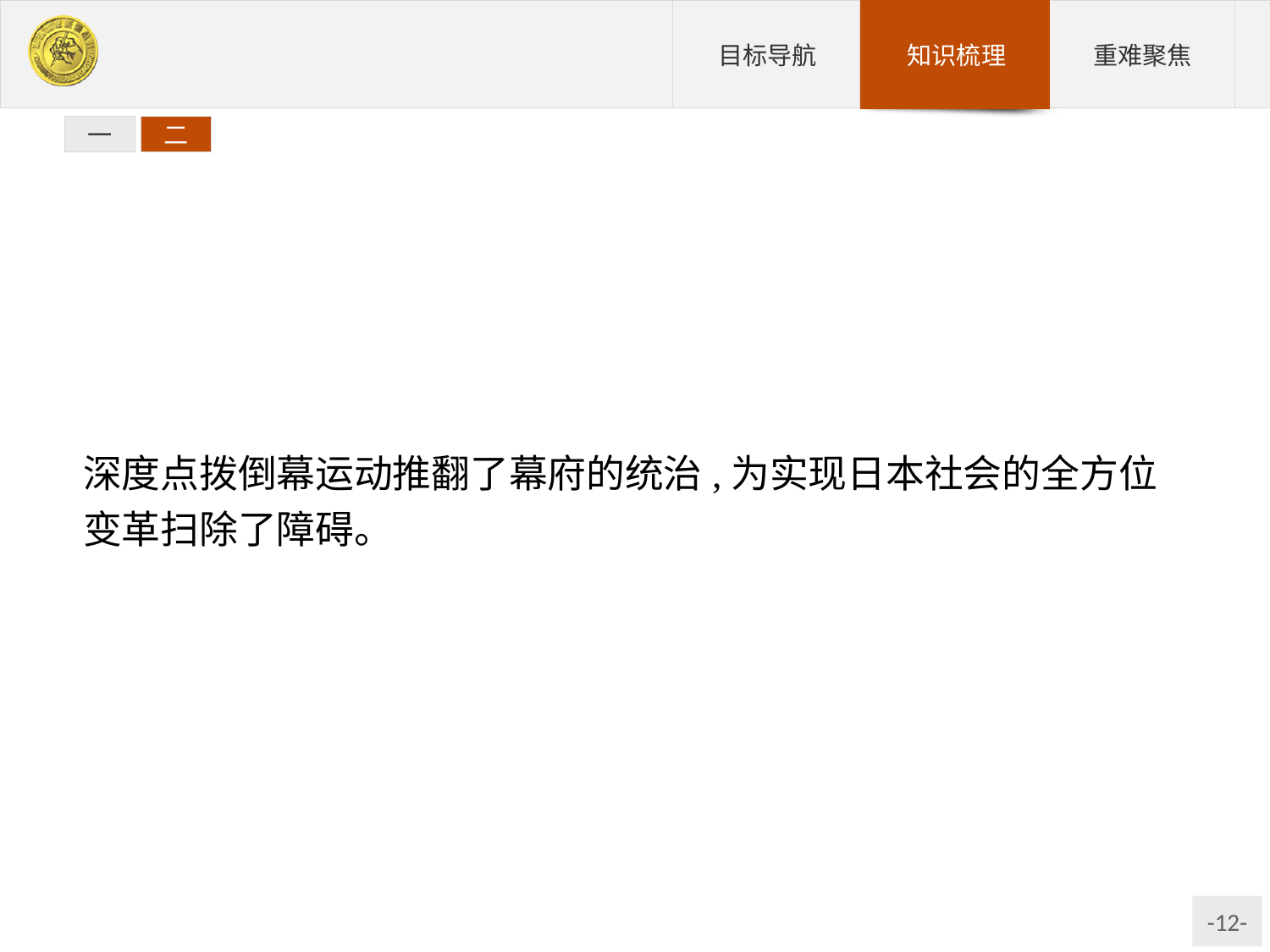

一
二
深度点拨倒幕运动推翻了幕府的统治,为实现日本社会的全方位变革扫除了障碍。